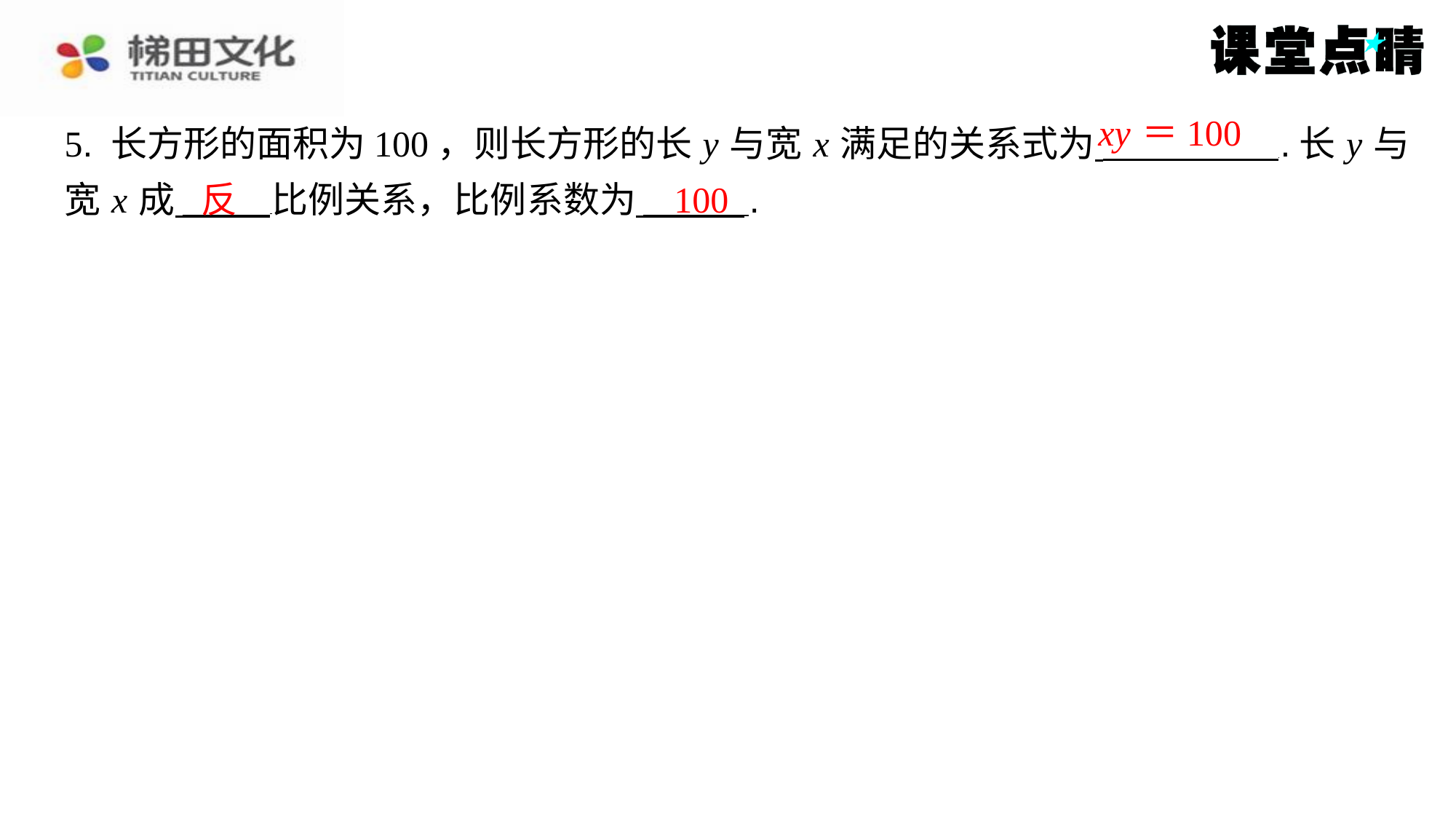

xy ＝100
5. 长方形的面积为100，则长方形的长 y 与宽 x 满足的关系式为                            .长 y 与
宽 x 成               比例关系，比例系数为                 ⁠.
反
100